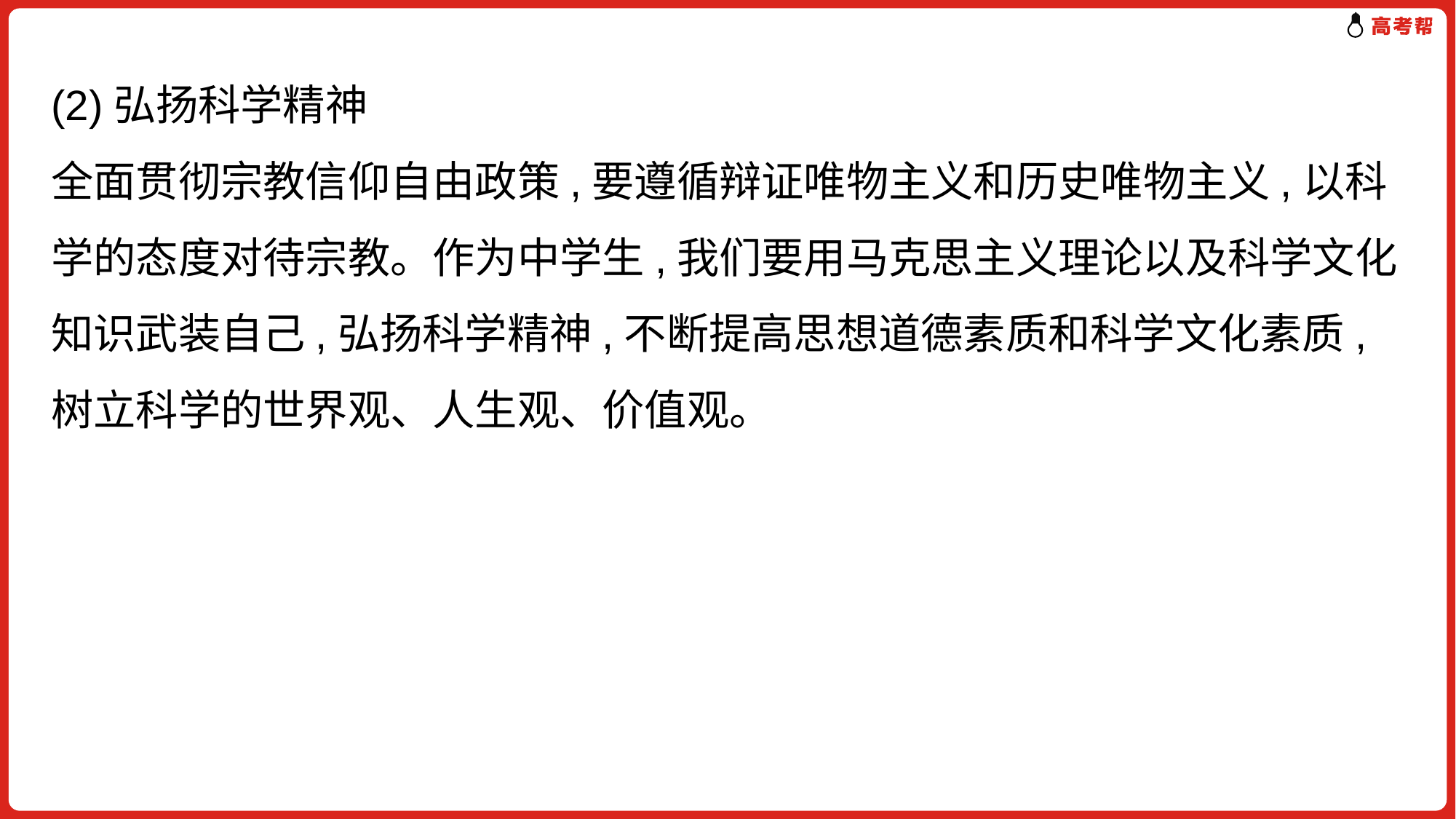

# (2)弘扬科学精神 全面贯彻宗教信仰自由政策,要遵循辩证唯物主义和历史唯物主义,以科学的态度对待宗教。作为中学生,我们要用马克思主义理论以及科学文化知识武装自己,弘扬科学精神,不断提高思想道德素质和科学文化素质,树立科学的世界观、人生观、价值观。